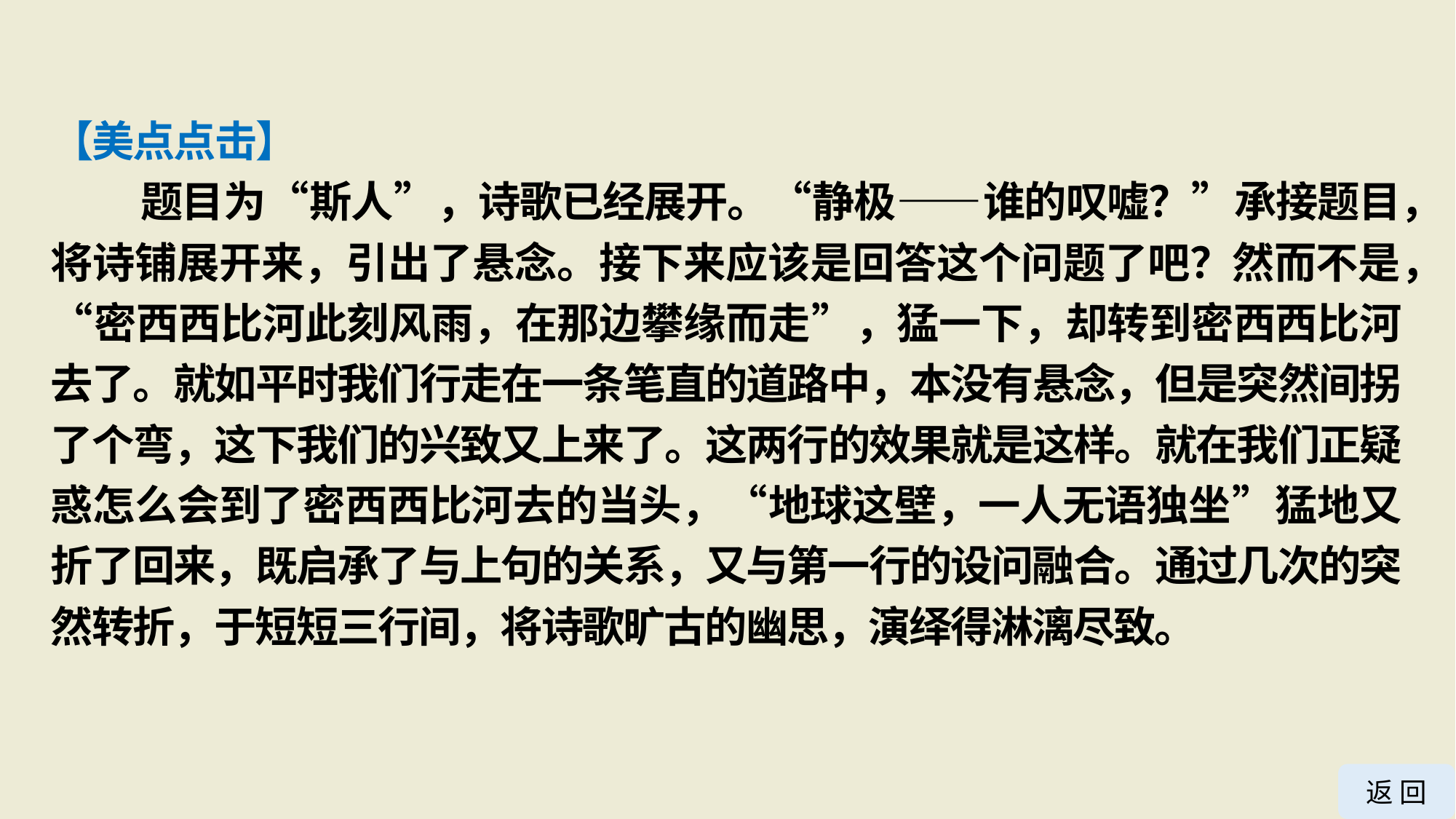

【美点点击】
         题目为“斯人”，诗歌已经展开。“静极——谁的叹嘘？”承接题目，将诗铺展开来，引出了悬念。接下来应该是回答这个问题了吧？然而不是，“密西西比河此刻风雨，在那边攀缘而走”，猛一下，却转到密西西比河去了。就如平时我们行走在一条笔直的道路中，本没有悬念，但是突然间拐了个弯，这下我们的兴致又上来了。这两行的效果就是这样。就在我们正疑惑怎么会到了密西西比河去的当头，“地球这壁，一人无语独坐”猛地又折了回来，既启承了与上句的关系，又与第一行的设问融合。通过几次的突然转折，于短短三行间，将诗歌旷古的幽思，演绎得淋漓尽致。
返 回